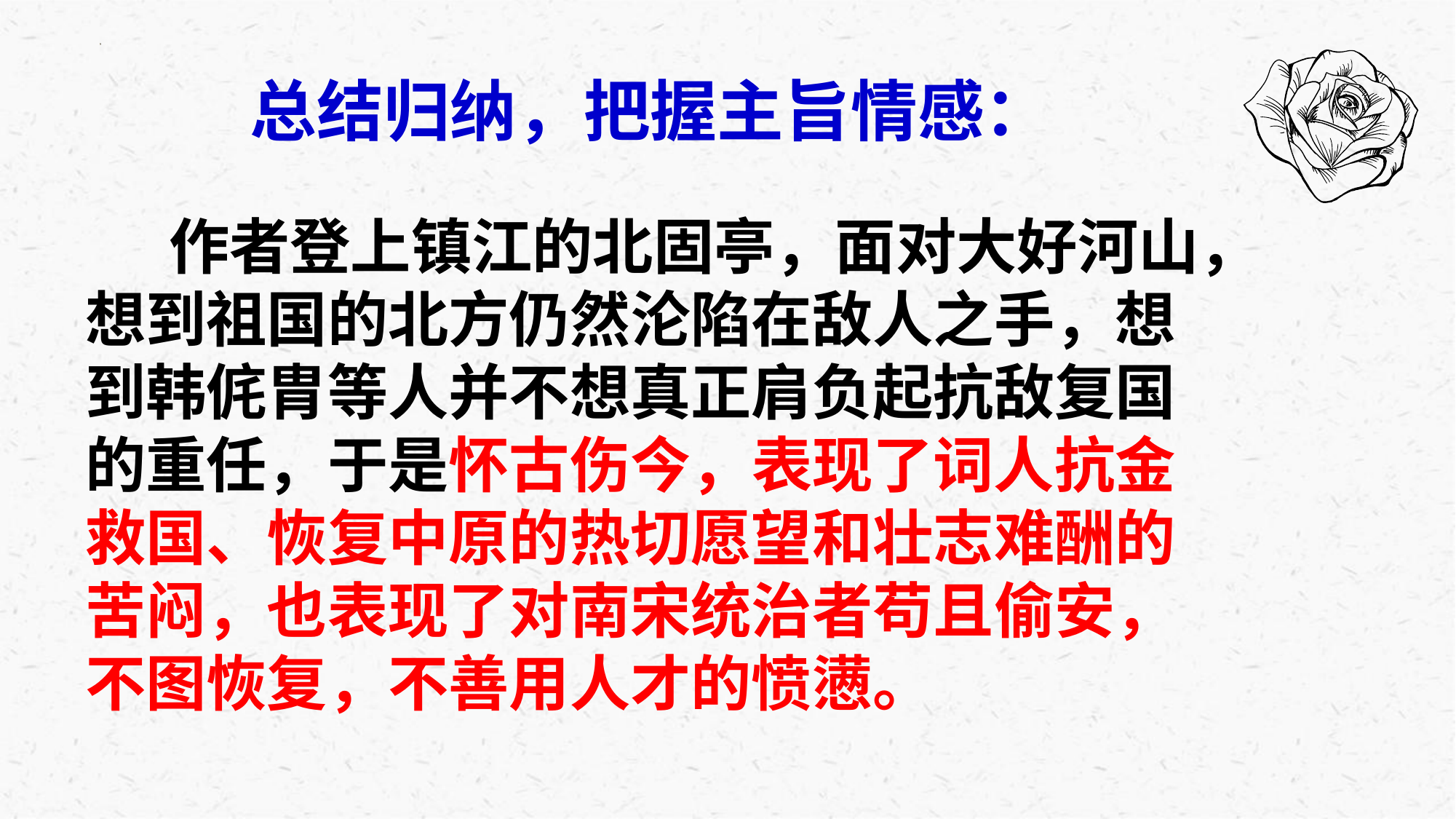

总结归纳，把握主旨情感：
     作者登上镇江的北固亭，面对大好河山，想到祖国的北方仍然沦陷在敌人之手，想到韩侂胄等人并不想真正肩负起抗敌复国的重任，于是怀古伤今，表现了词人抗金救国、恢复中原的热切愿望和壮志难酬的苦闷，也表现了对南宋统治者苟且偷安，不图恢复，不善用人才的愤懑。